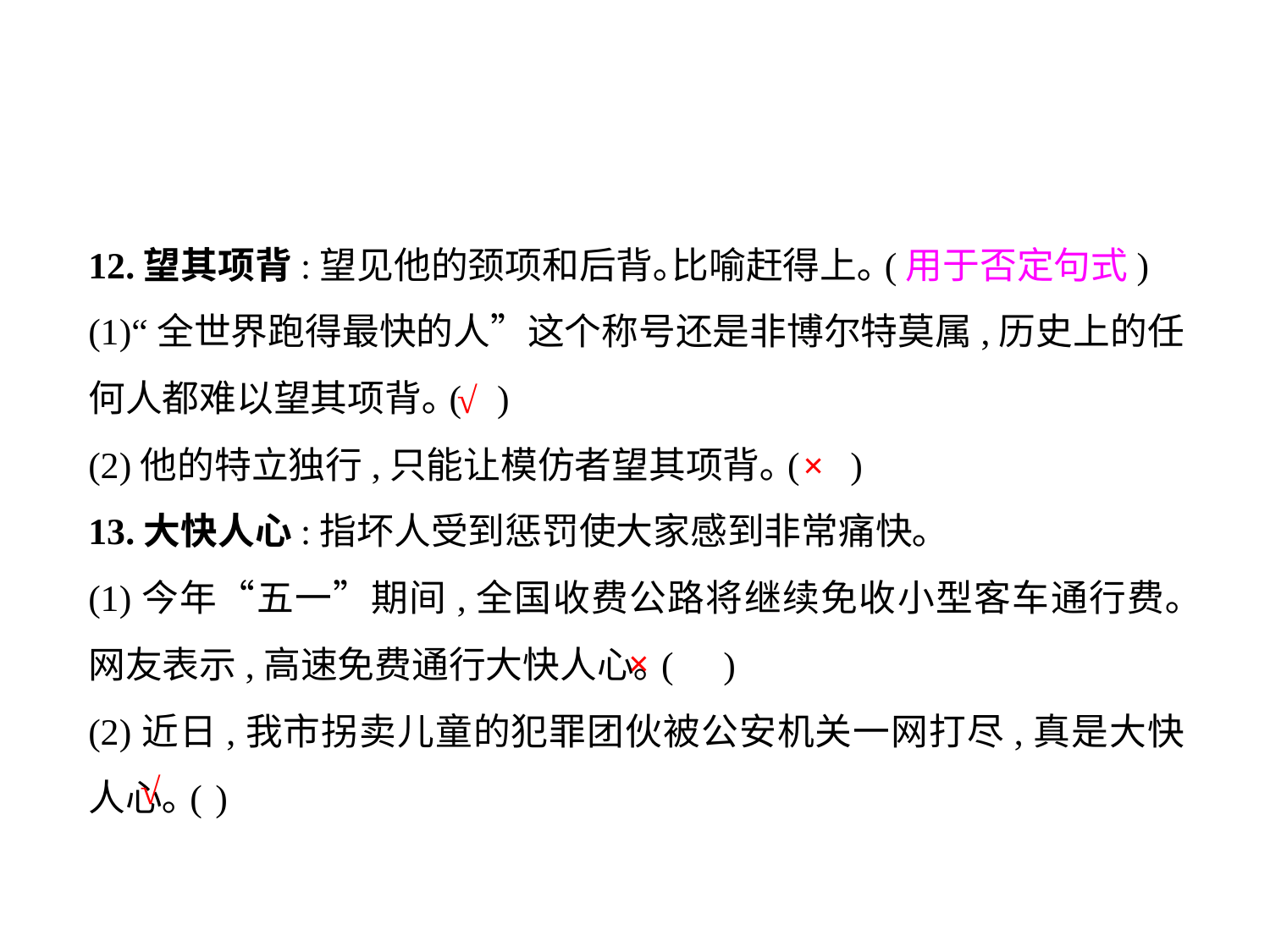

12.望其项背:望见他的颈项和后背｡比喻赶得上｡(用于否定句式)
(1)“全世界跑得最快的人”这个称号还是非博尔特莫属,历史上的任何人都难以望其项背｡(	   )
(2)他的特立独行,只能让模仿者望其项背｡(	)
13.大快人心:指坏人受到惩罚使大家感到非常痛快｡
(1)今年“五一”期间,全国收费公路将继续免收小型客车通行费｡网友表示,高速免费通行大快人心｡(	)
(2)近日,我市拐卖儿童的犯罪团伙被公安机关一网打尽,真是大快人心｡(	)
√
×
×
√